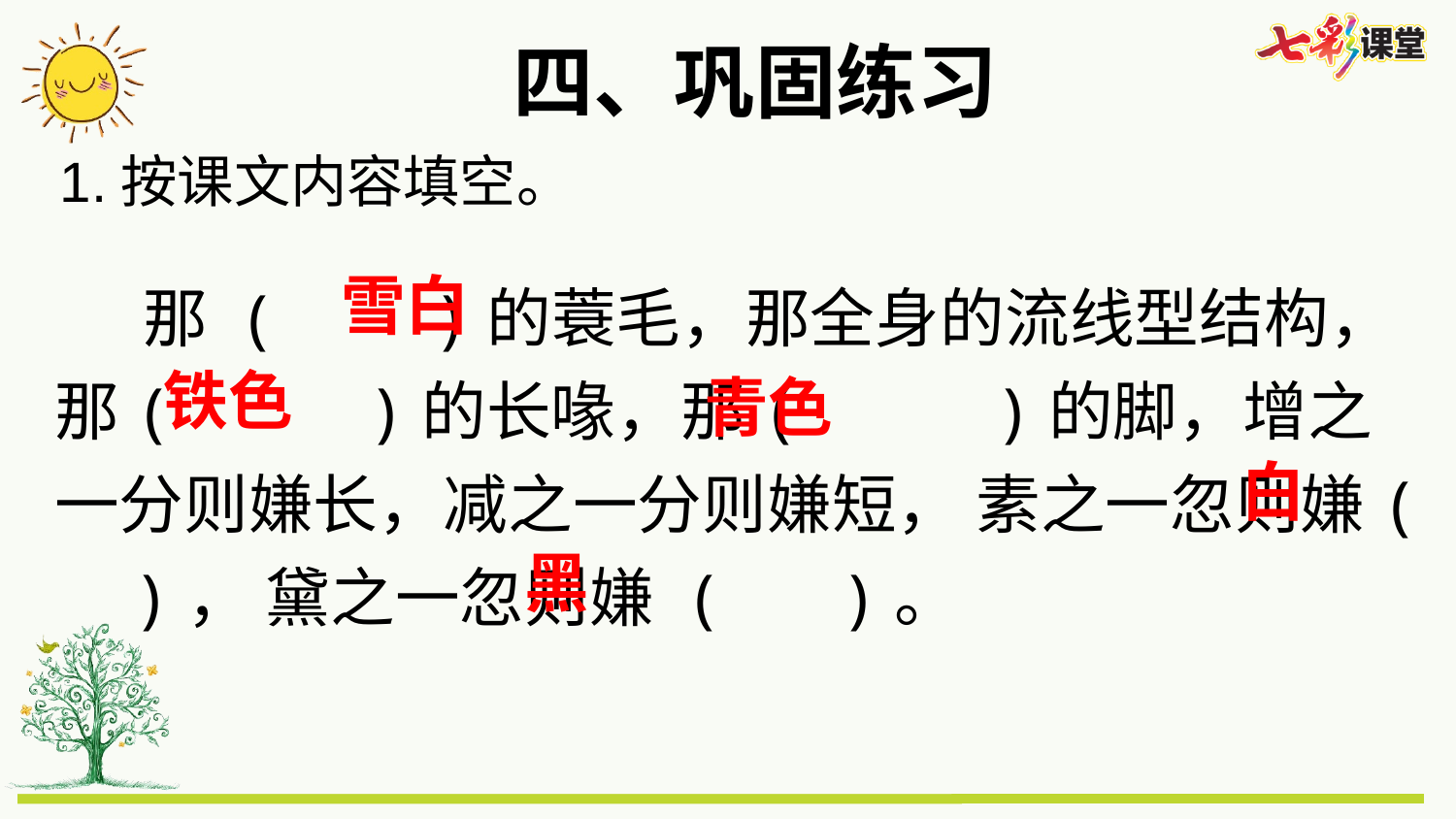

四、巩固练习
1.按课文内容填空。
     那 (    )的蓑毛，那全身的流线型结构，那(     )的长喙，那(     )的脚，增之一分则嫌长，减之一分则嫌短， 素之一忽则嫌(   )， 黛之一忽则嫌 (   )。
雪白
铁色
青色
白
黑